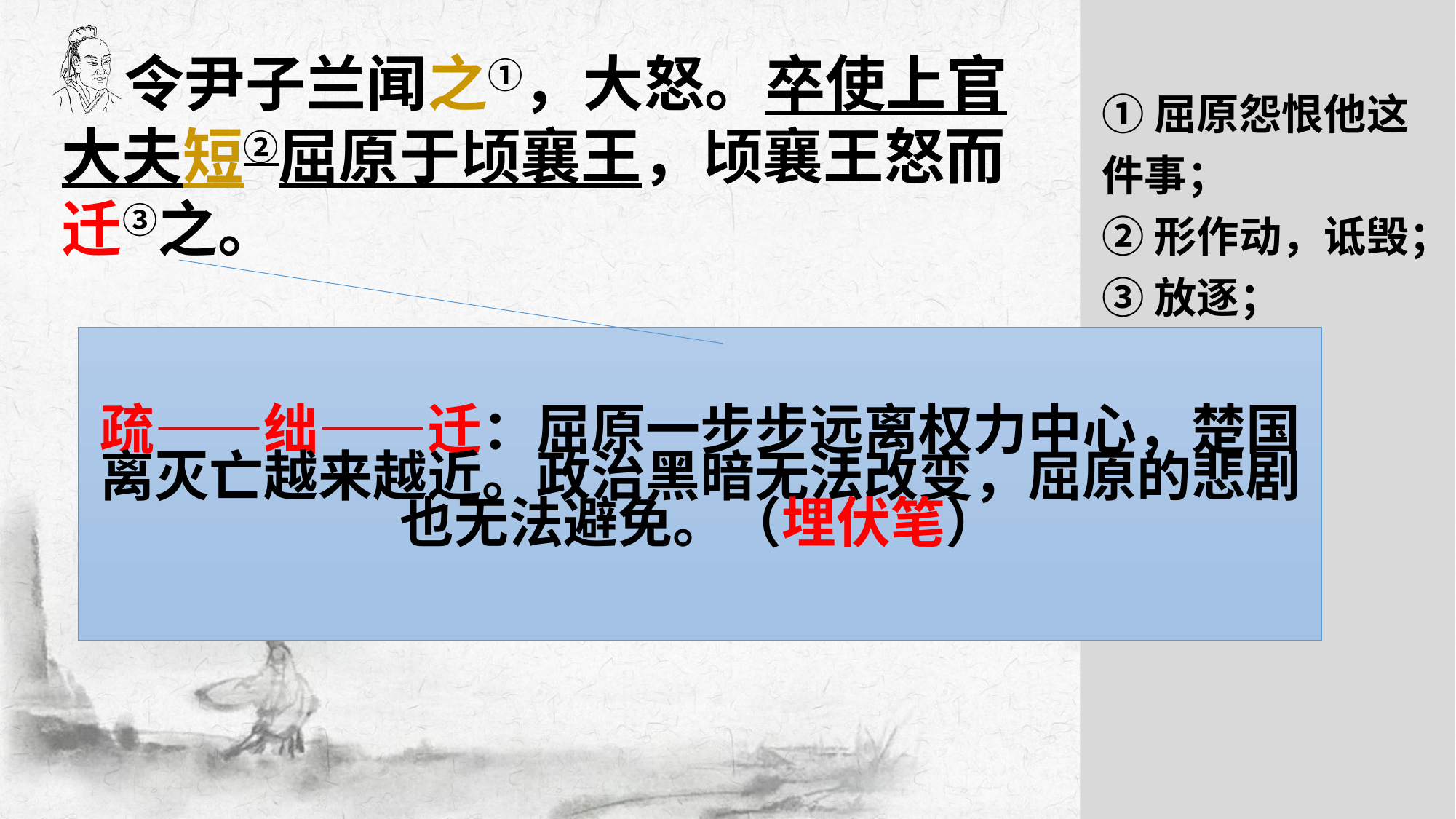

令尹子兰闻之①，大怒。卒使上官大夫短②屈原于顷襄王，顷襄王怒而迁③之。

①屈原怨恨他这件事；
②形作动，诋毁；
③放逐；
疏——绌——迁：屈原一步步远离权力中心，楚国离灭亡越来越近。政治黑暗无法改变，屈原的悲剧也无法避免。（埋伏笔）